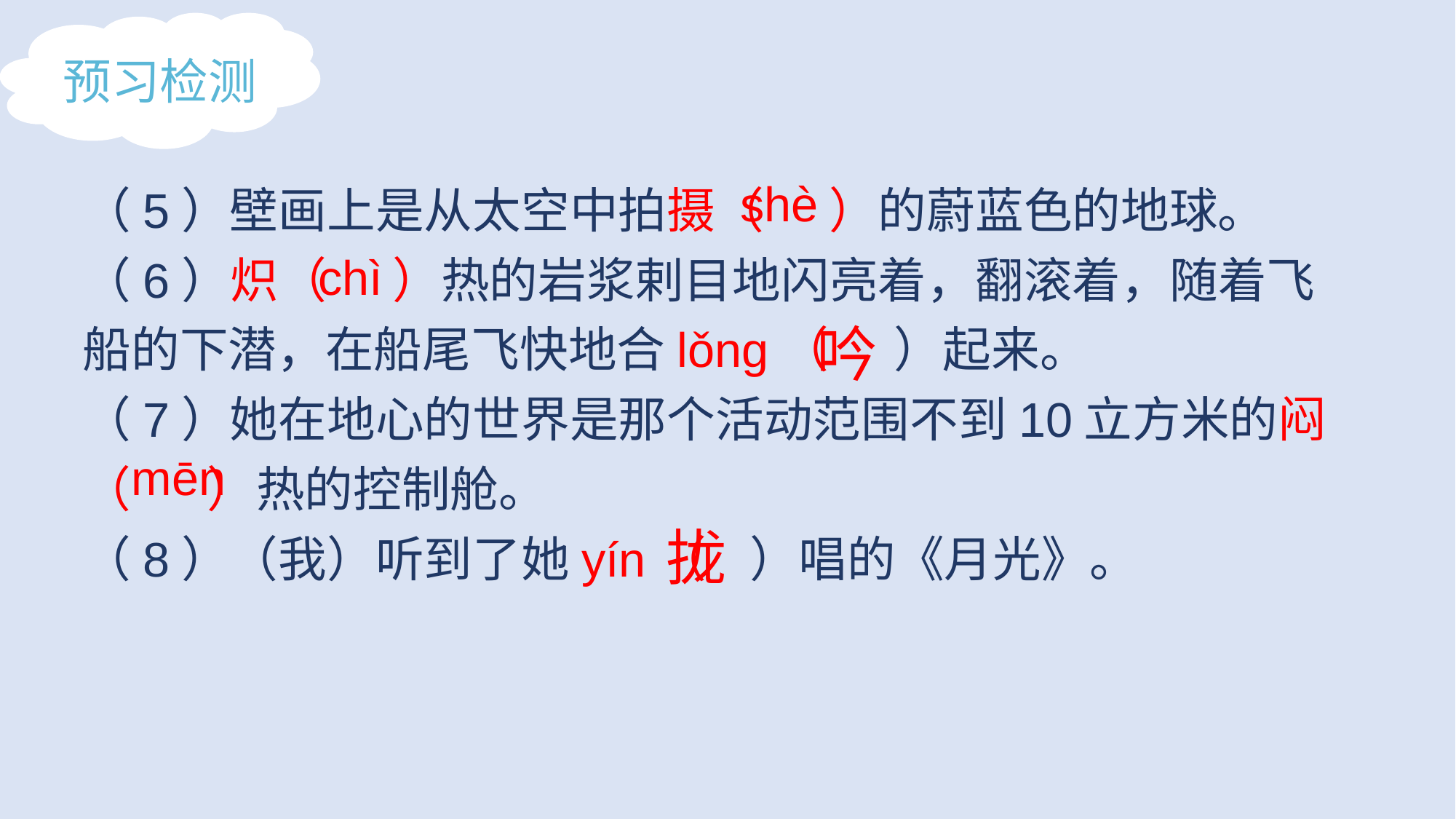

预习检测
（5）壁画上是从太空中拍摄（      ）的蔚蓝色的地球。
（6）炽（      ）热的岩浆剌目地闪亮着，翻滚着，随着飞船的下潜，在船尾飞快地合lǒng（      ）起来。
（7）她在地心的世界是那个活动范围不到10立方米的闷（       ）热的控制舱。
（8）（我）听到了她yín（    ）唱的《月光》。
shè
chì
吟
mēn
拢